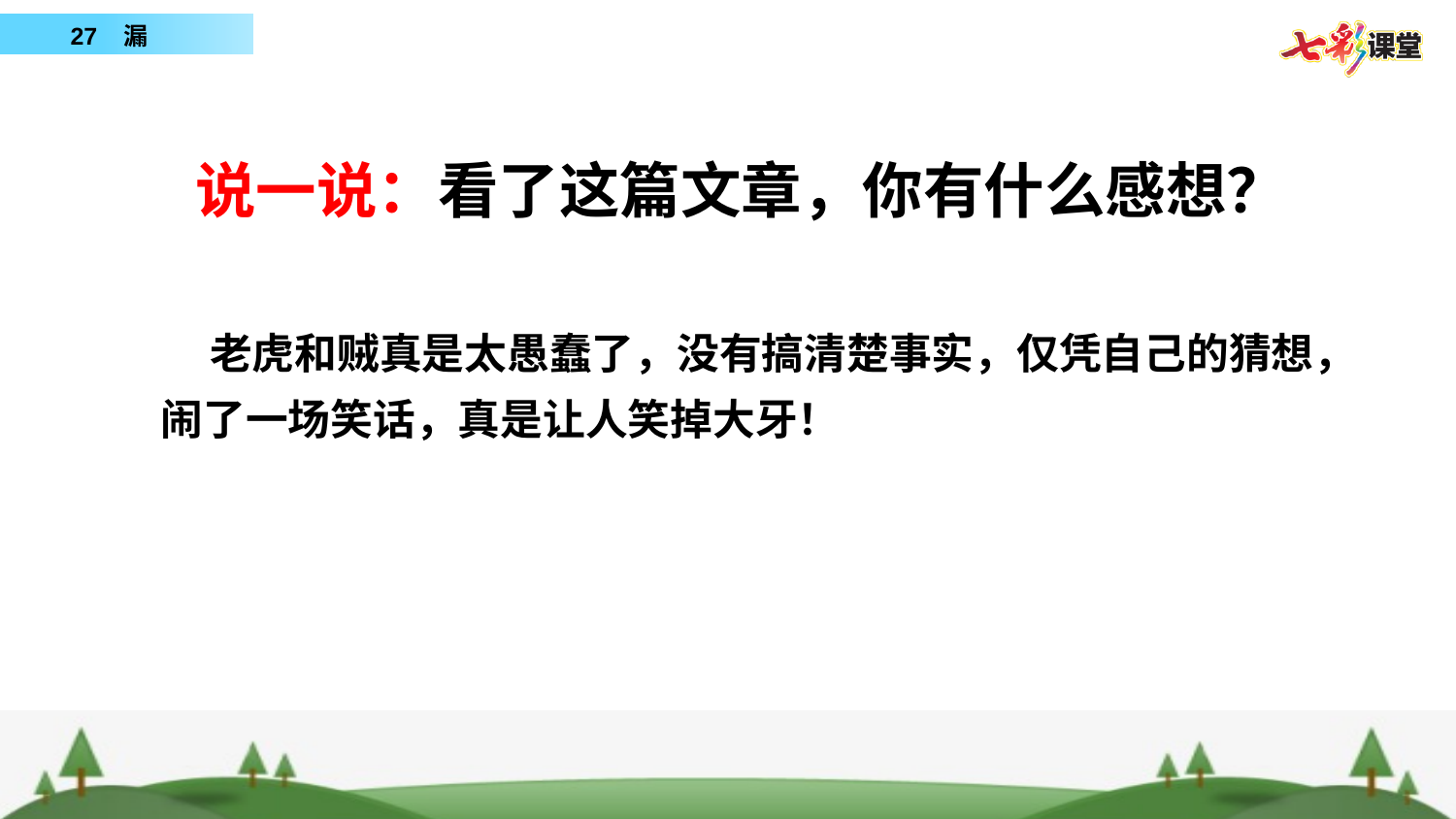

说一说：看了这篇文章，你有什么感想？
    老虎和贼真是太愚蠢了，没有搞清楚事实，仅凭自己的猜想，闹了一场笑话，真是让人笑掉大牙！